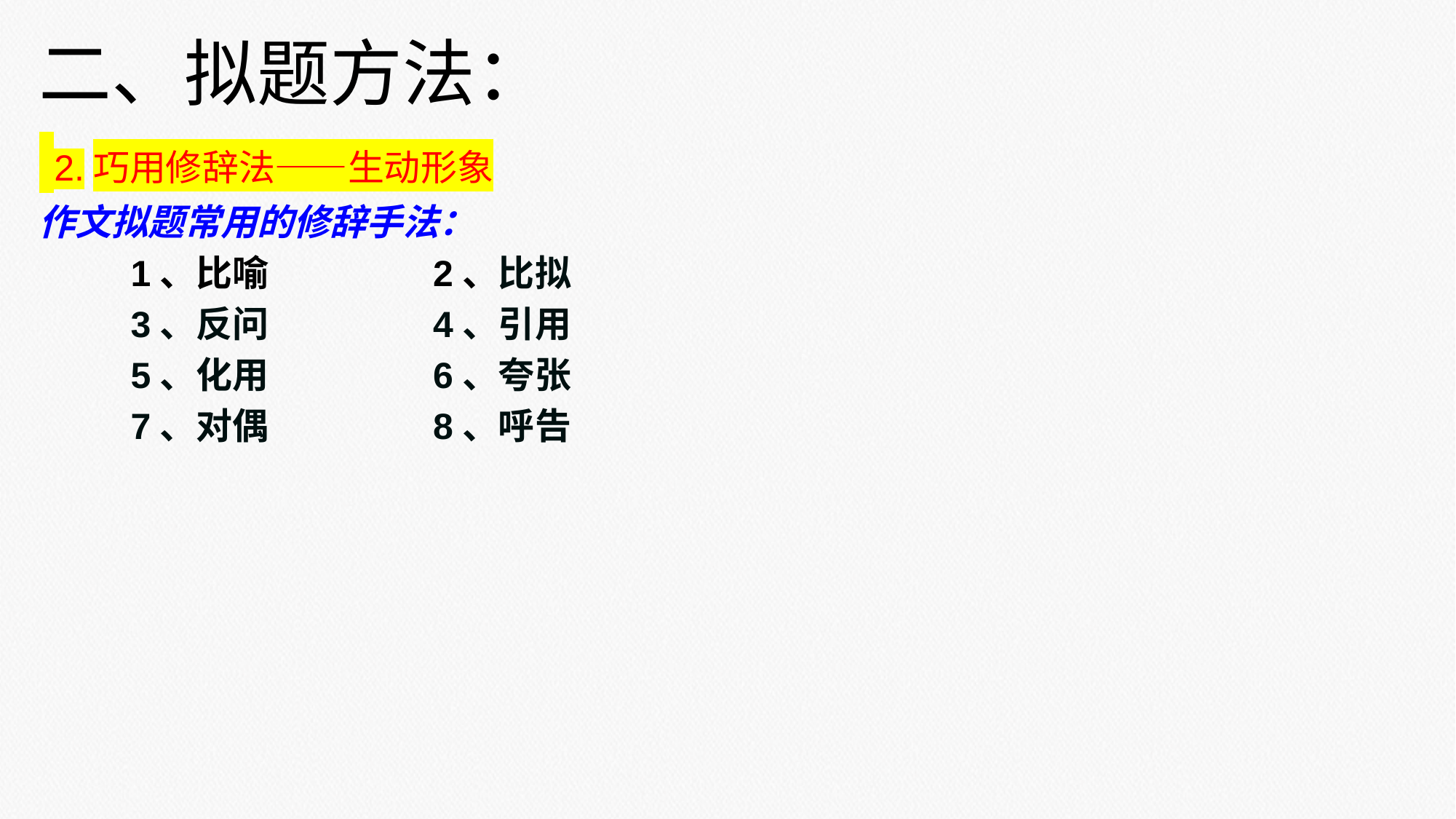

二、拟题方法：
 2.巧用修辞法——生动形象
作文拟题常用的修辞手法：
         1、比喻                   2、比拟
         3、反问                   4、引用
         5、化用                   6、夸张
         7、对偶                   8、呼告